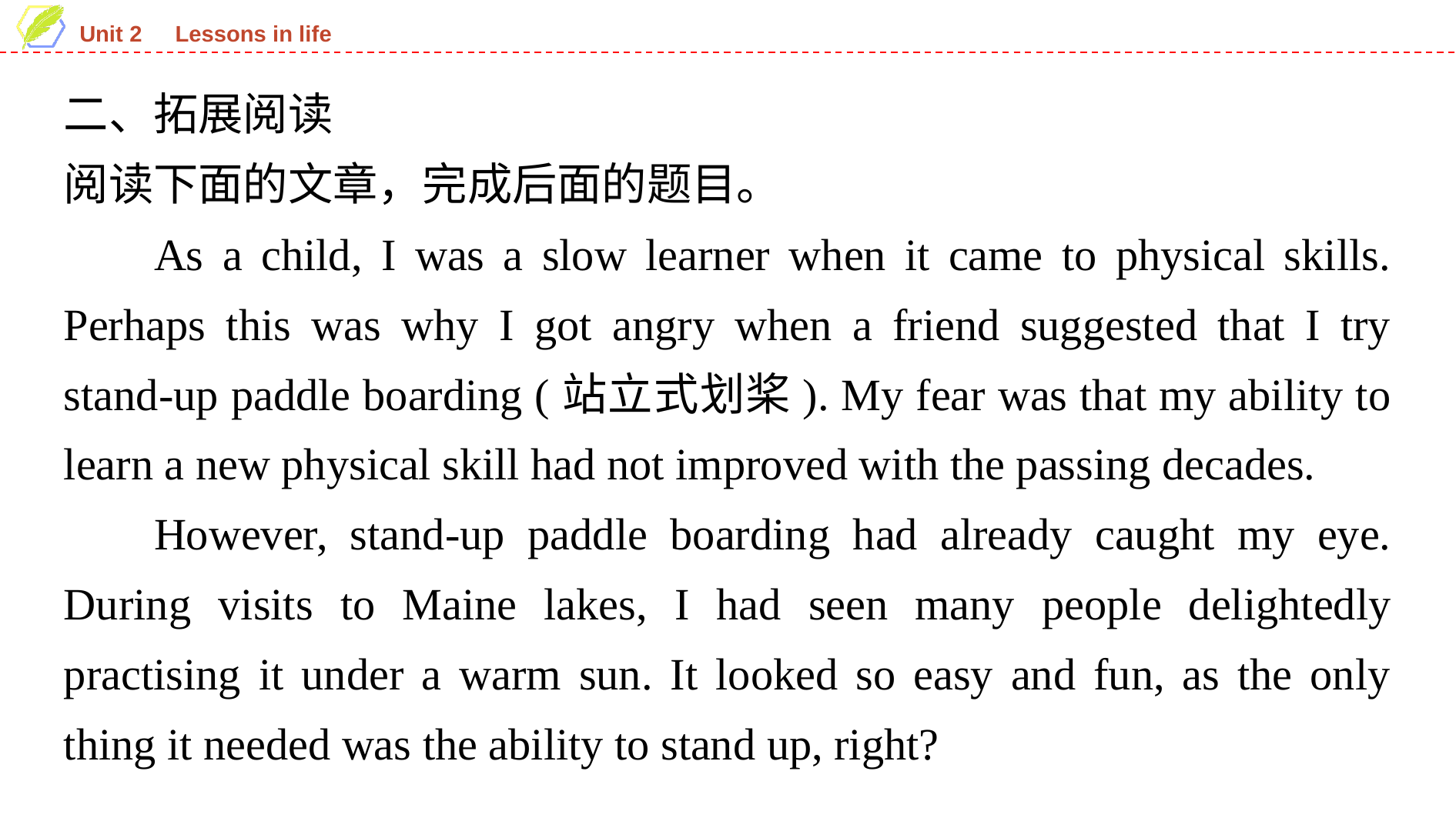

二、拓展阅读
阅读下面的文章，完成后面的题目。
As a child, I was a slow learner when it came to physical skills. Perhaps this was why I got angry when a friend suggested that I try stand-up paddle boarding (站立式划桨). My fear was that my ability to learn a new physical skill had not improved with the passing decades.
However, stand-up paddle boarding had already caught my eye. During visits to Maine lakes, I had seen many people delightedly practising it under a warm sun. It looked so easy and fun, as the only thing it needed was the ability to stand up, right?